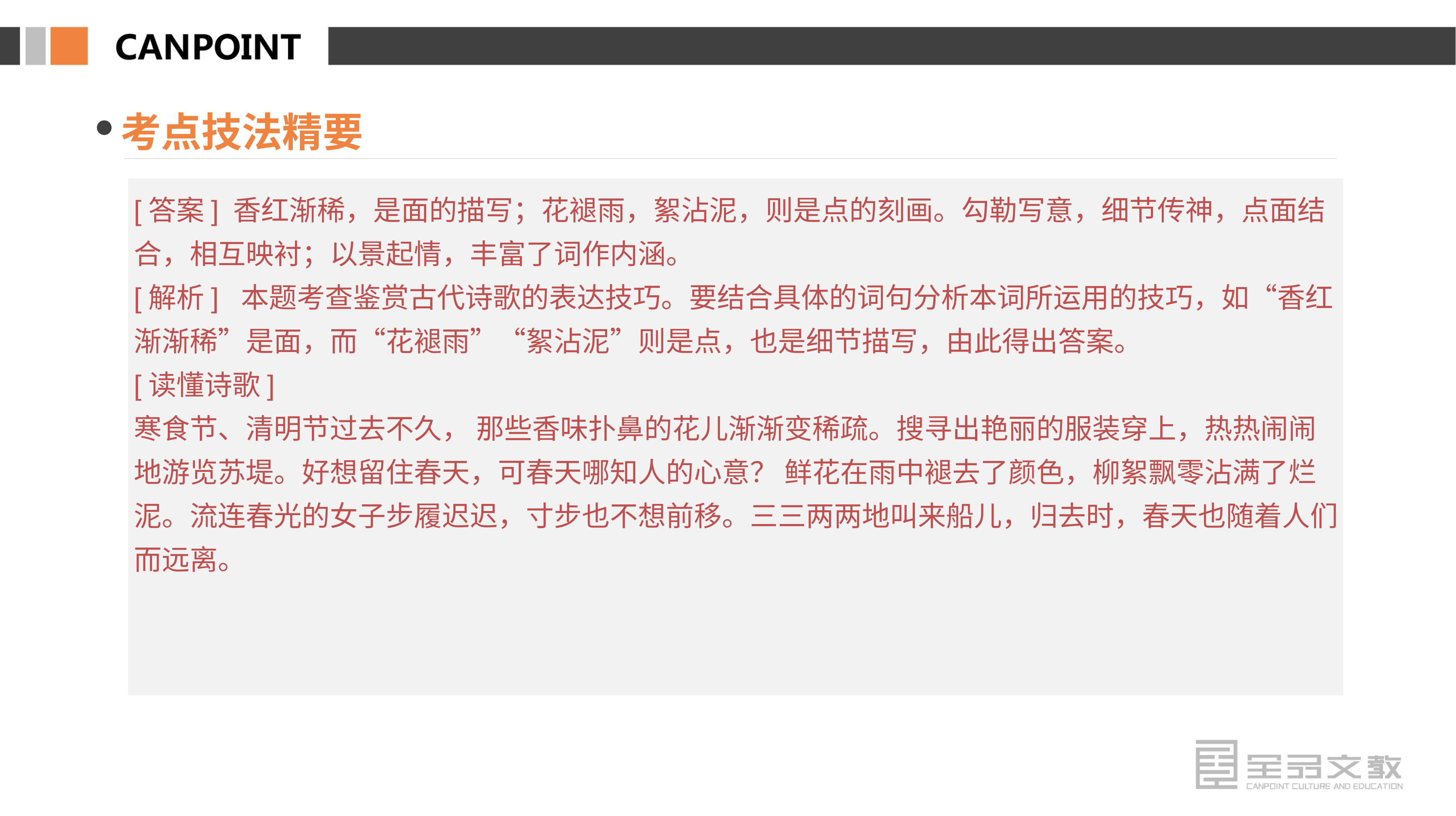

考点技法精要

[答案] 香红渐稀，是面的描写；花褪雨，絮沾泥，则是点的刻画。勾勒写意，细节传神，点面结合，相互映衬；以景起情，丰富了词作内涵。
[解析]  本题考查鉴赏古代诗歌的表达技巧。要结合具体的词句分析本词所运用的技巧，如“香红渐渐稀”是面，而“花褪雨”“絮沾泥”则是点，也是细节描写，由此得出答案。
[读懂诗歌]
寒食节、清明节过去不久， 那些香味扑鼻的花儿渐渐变稀疏。搜寻出艳丽的服装穿上，热热闹闹地游览苏堤。好想留住春天，可春天哪知人的心意？ 鲜花在雨中褪去了颜色，柳絮飘零沾满了烂泥。流连春光的女子步履迟迟，寸步也不想前移。三三两两地叫来船儿，归去时，春天也随着人们而远离。